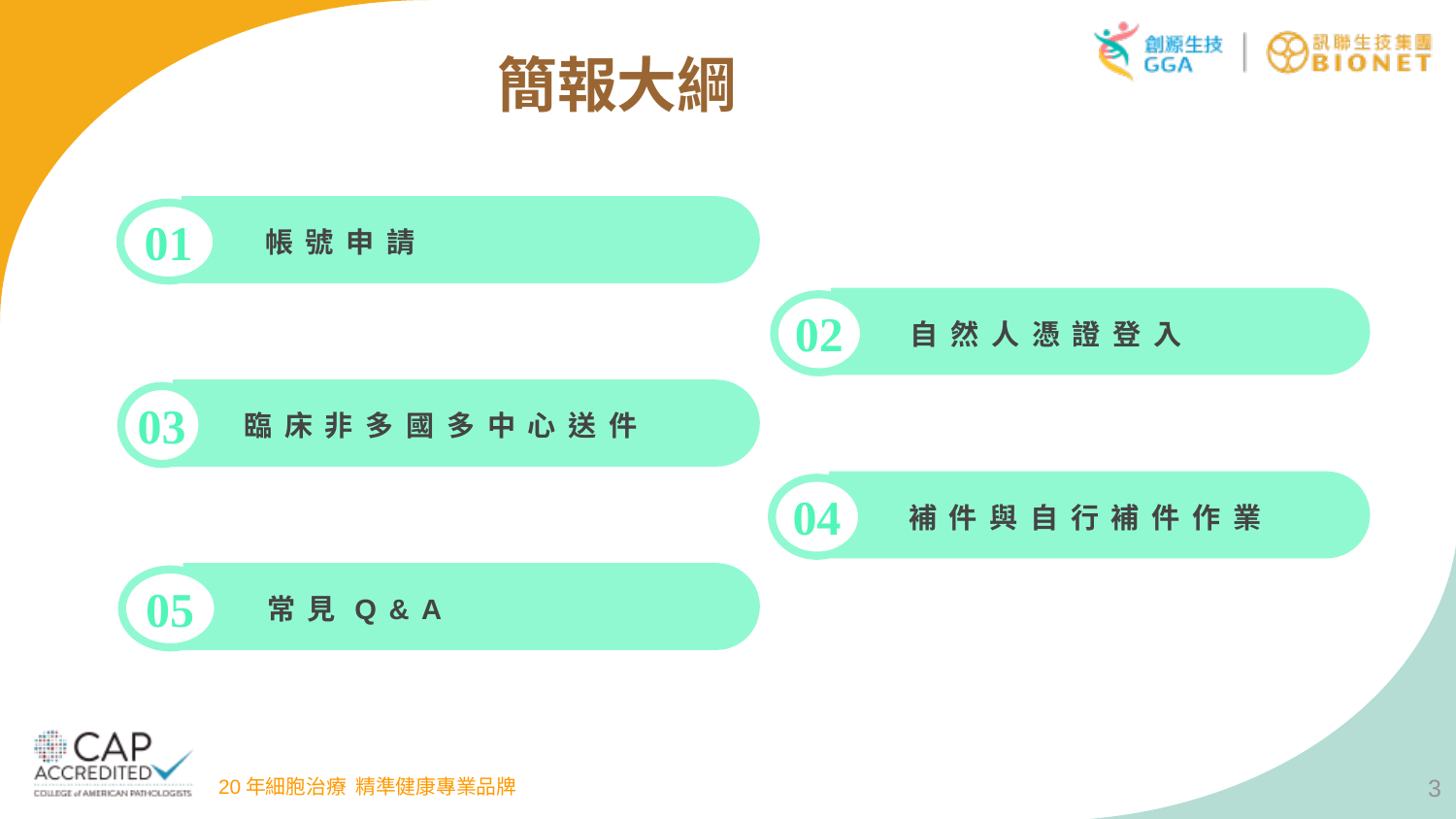

# 簡報大綱

01
帳號申請

02
自然人憑證登入

03
臨床非多國多中心送件

04
補件與自行補件作業

05
常見Q&A
3